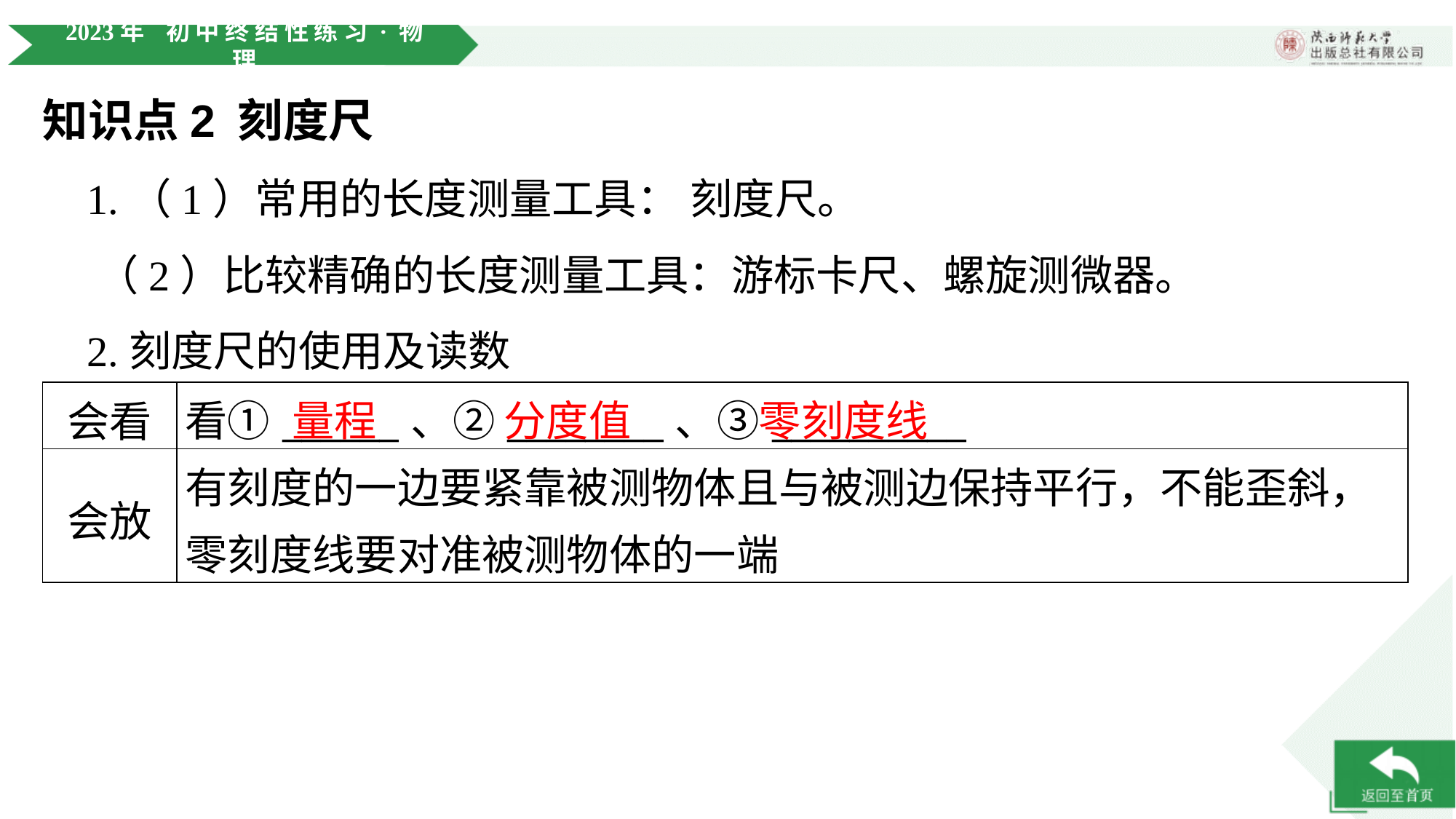

知识点2 刻度尺
    1.（1）常用的长度测量工具： 刻度尺。
    （2）比较精确的长度测量工具：游标卡尺、螺旋测微器。
    2.刻度尺的使用及读数
量程
分度值
零刻度线
| 会看 | 看①\_\_\_\_\_\_、②\_\_\_\_\_\_\_\_、③\_\_\_\_\_\_\_\_\_\_ |
| --- | --- |
| 会放 | 有刻度的一边要紧靠被测物体且与被测边保持平行，不能歪斜， 零刻度线要对准被测物体的一端 |